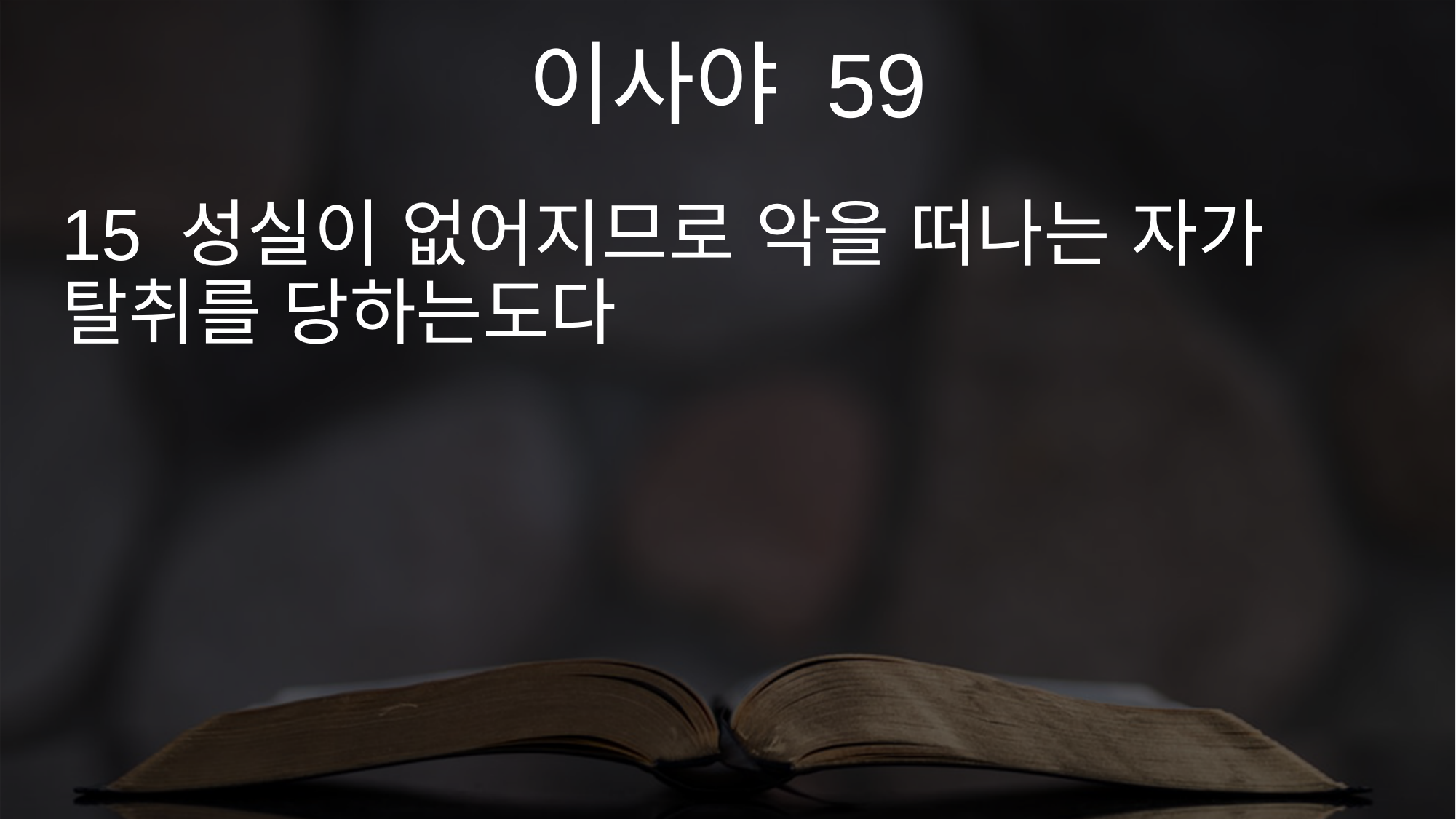

이사야 59
15 성실이 없어지므로 악을 떠나는 자가 탈취를 당하는도다